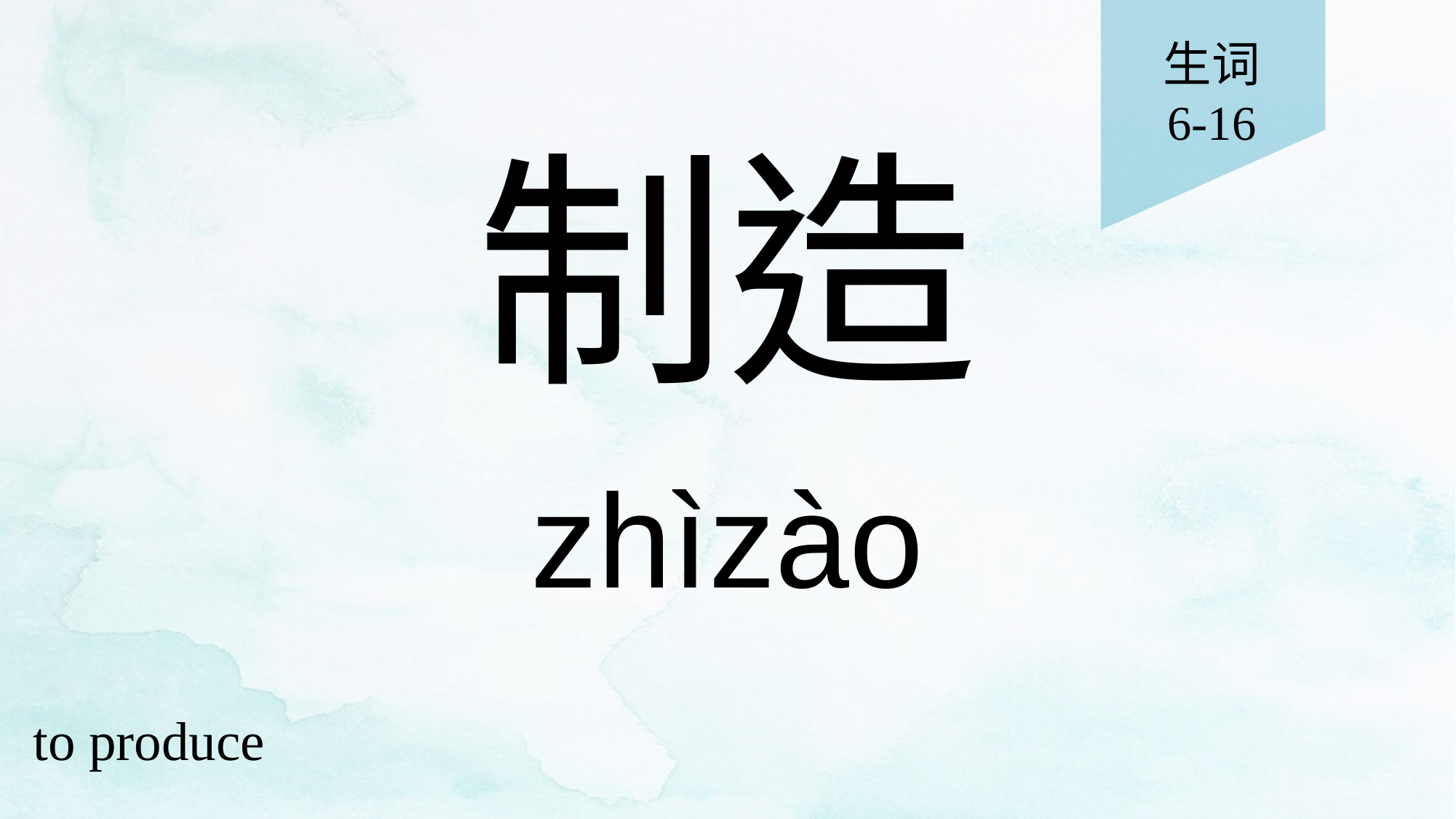

生词
6-16
# 制造
zhìzào
to produce